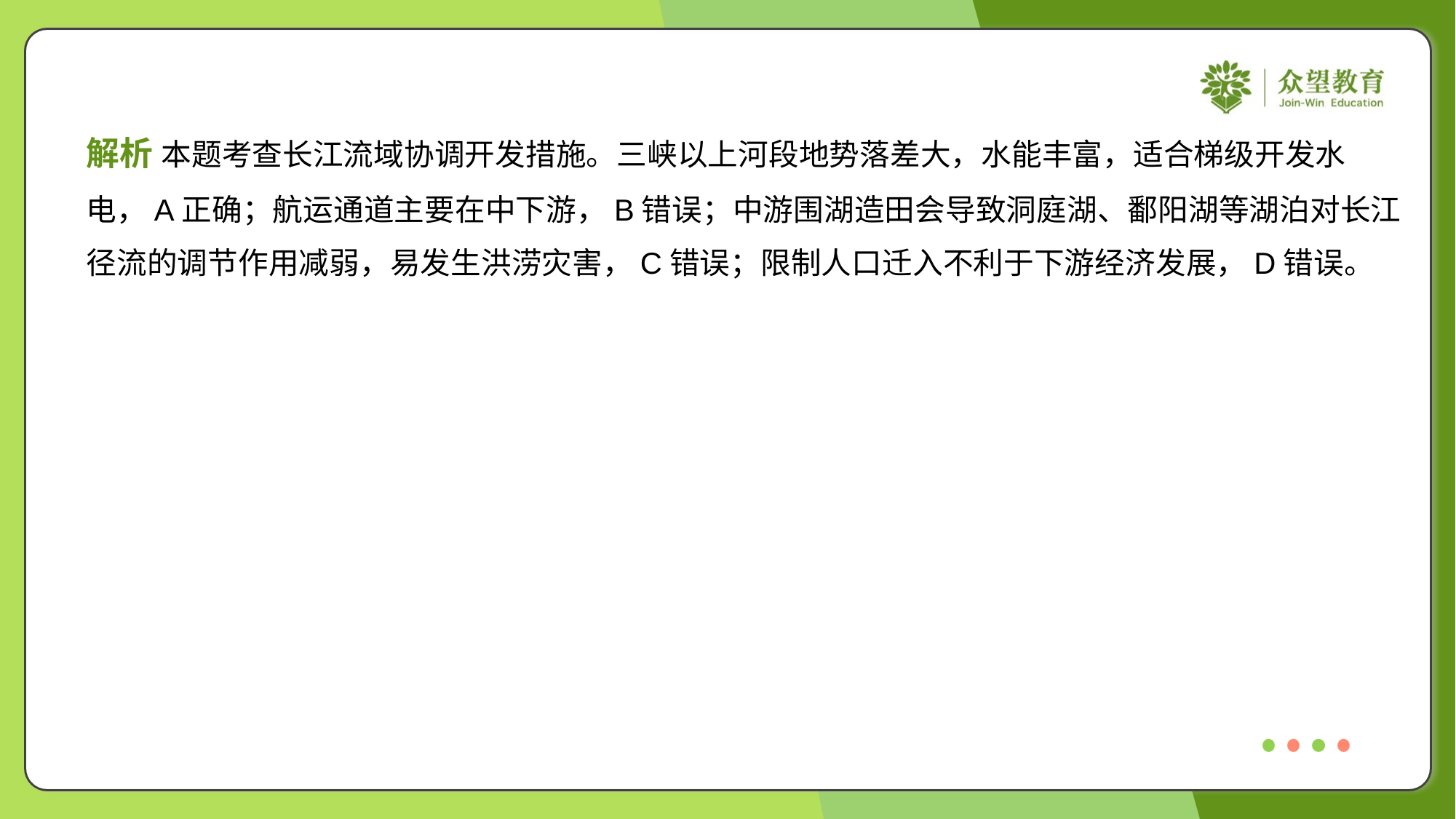

解析 本题考查长江流域协调开发措施。三峡以上河段地势落差大，水能丰富，适合梯级开发水
电，A正确；航运通道主要在中下游，B错误；中游围湖造田会导致洞庭湖、鄱阳湖等湖泊对长江
径流的调节作用减弱，易发生洪涝灾害，C错误；限制人口迁入不利于下游经济发展，D错误。